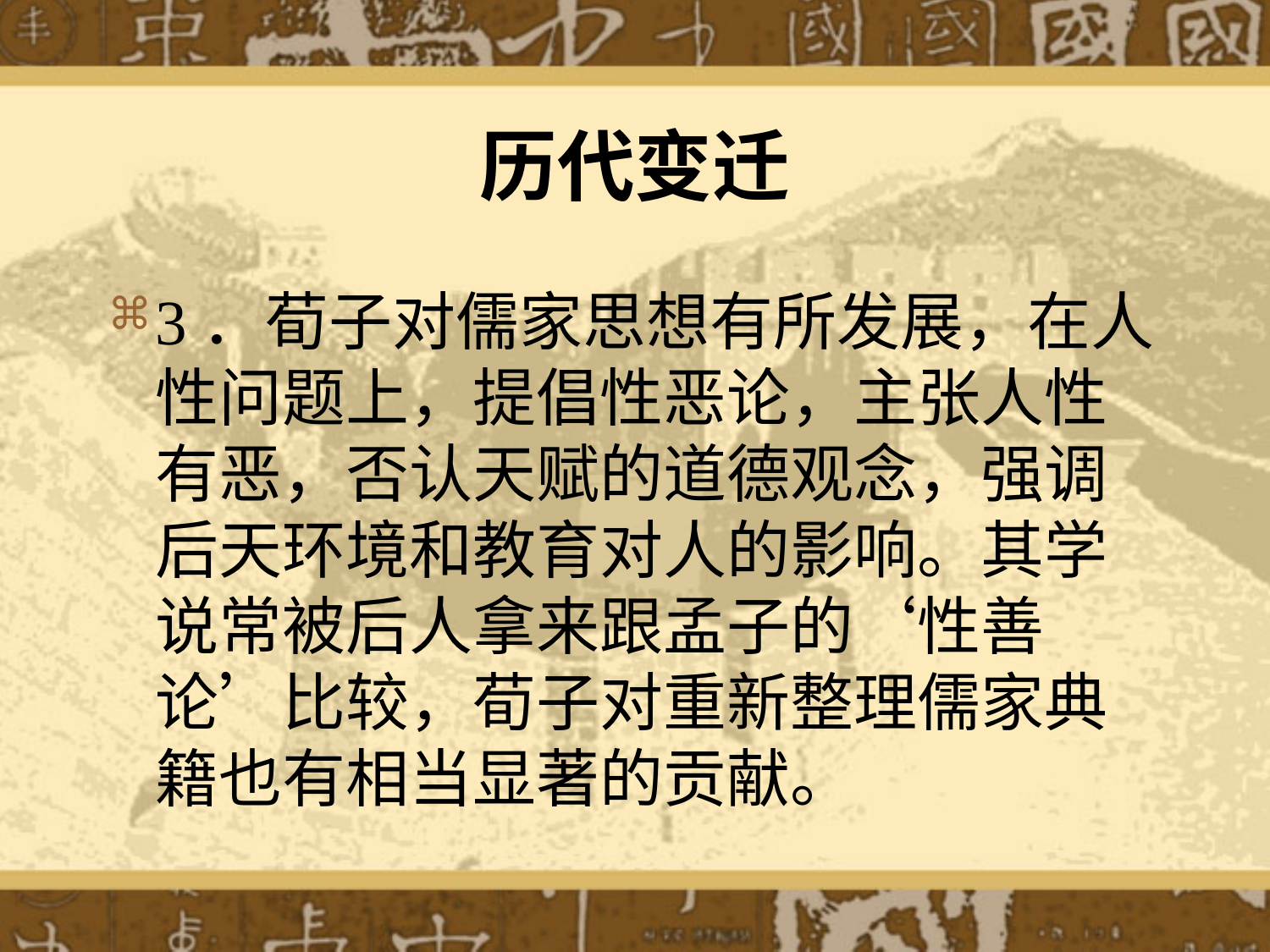

# 历代变迁
3．荀子对儒家思想有所发展，在人性问题上，提倡性恶论，主张人性有恶，否认天赋的道德观念，强调后天环境和教育对人的影响。其学说常被后人拿来跟孟子的‘性善论’比较，荀子对重新整理儒家典籍也有相当显著的贡献。